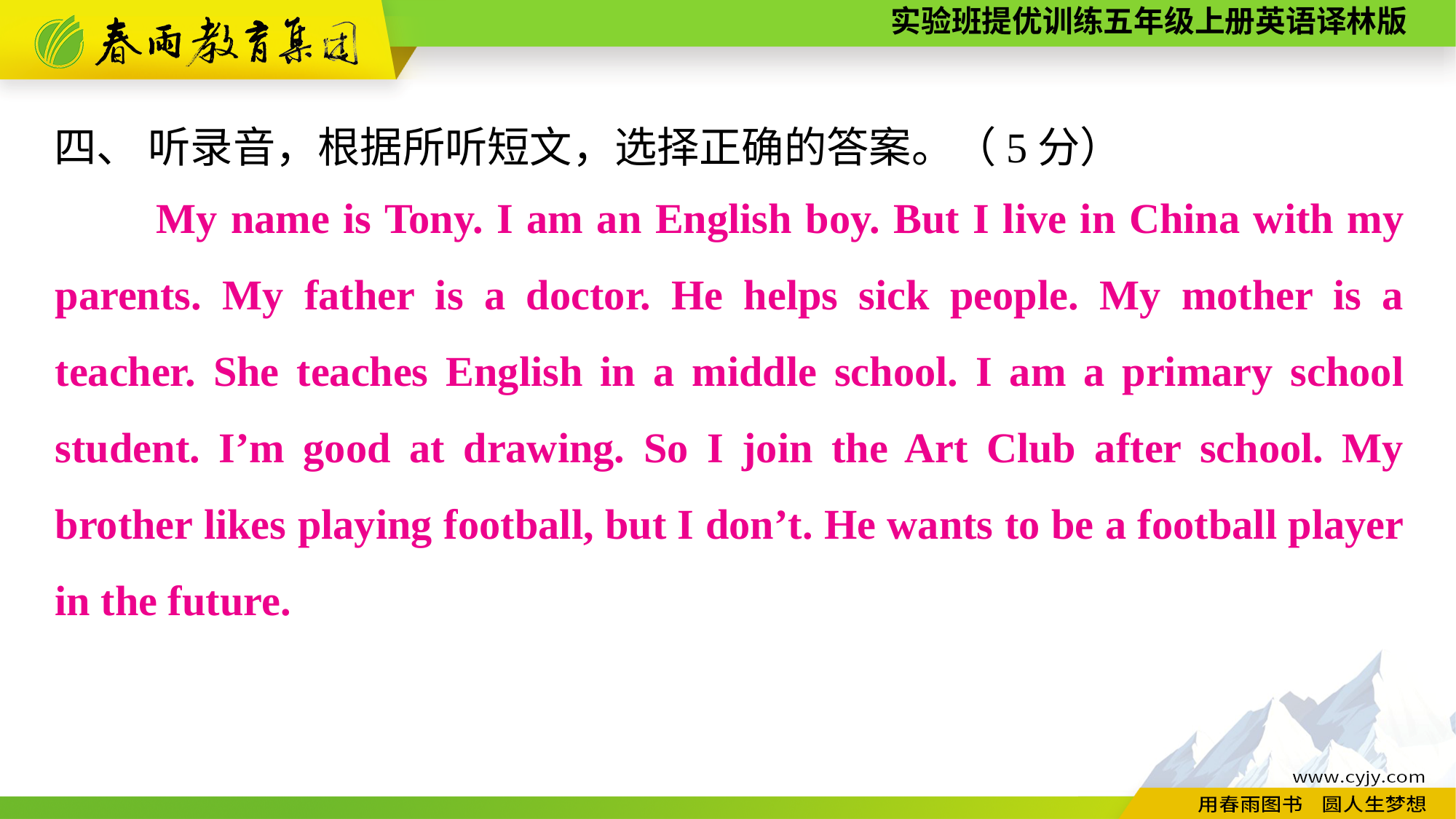

四、 听录音，根据所听短文，选择正确的答案。（5分）
　　My name is Tony. I am an English boy. But I live in China with my parents. My father is a doctor. He helps sick people. My mother is a teacher. She teaches English in a middle school. I am a primary school student. I’m good at drawing. So I join the Art Club after school. My brother likes playing football, but I don’t. He wants to be a football player in the future.